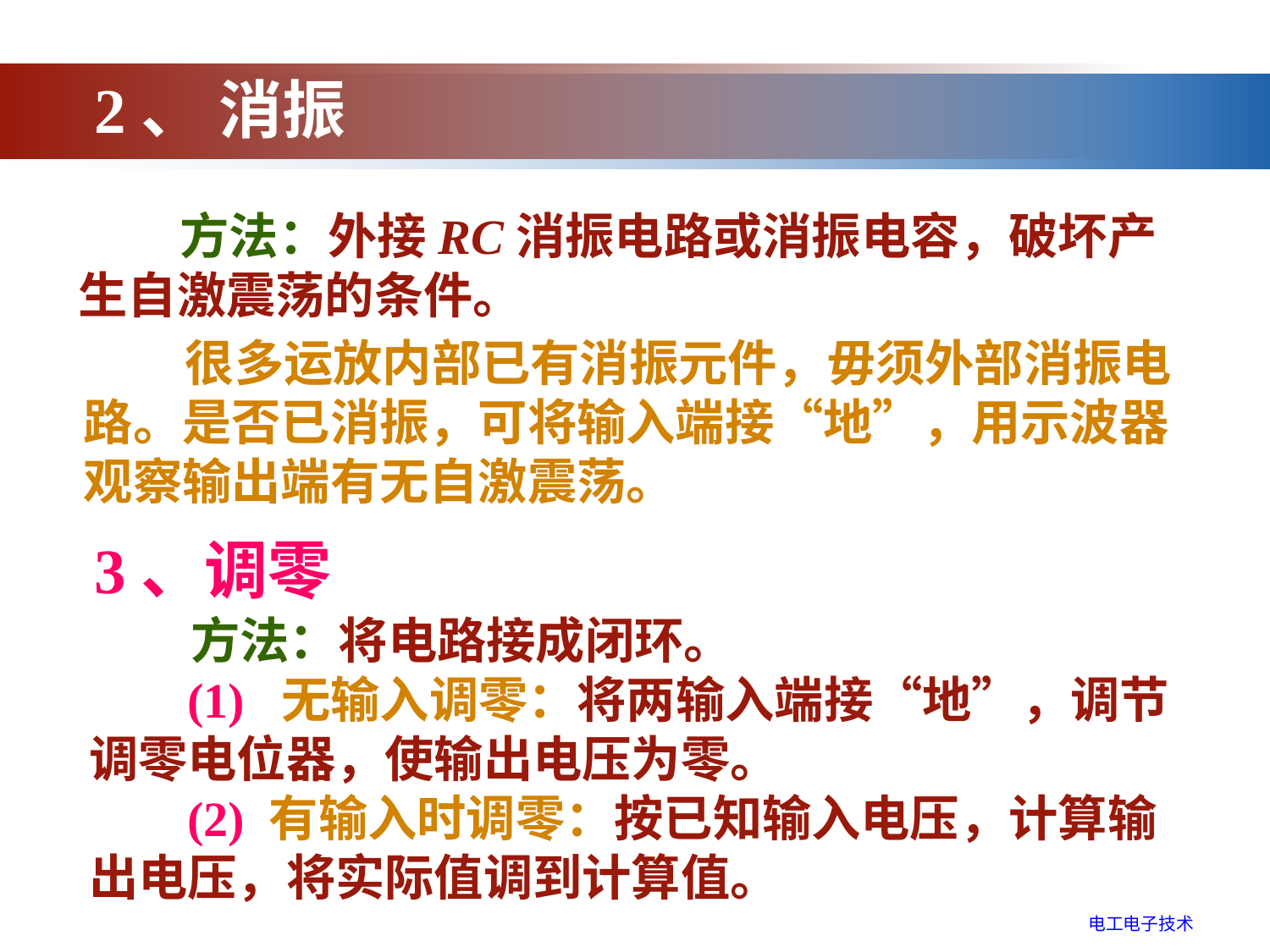

2、 消振
        方法：外接RC消振电路或消振电容，破坏产生自激震荡的条件。
        很多运放内部已有消振元件，毋须外部消振电路。是否已消振，可将输入端接“地”，用示波器观察输出端有无自激震荡。
3、调零
        方法：将电路接成闭环。
        (1)  无输入调零：将两输入端接“地”，调节调零电位器，使输出电压为零。
        (2) 有输入时调零：按已知输入电压，计算输出电压，将实际值调到计算值。
电工电子技术